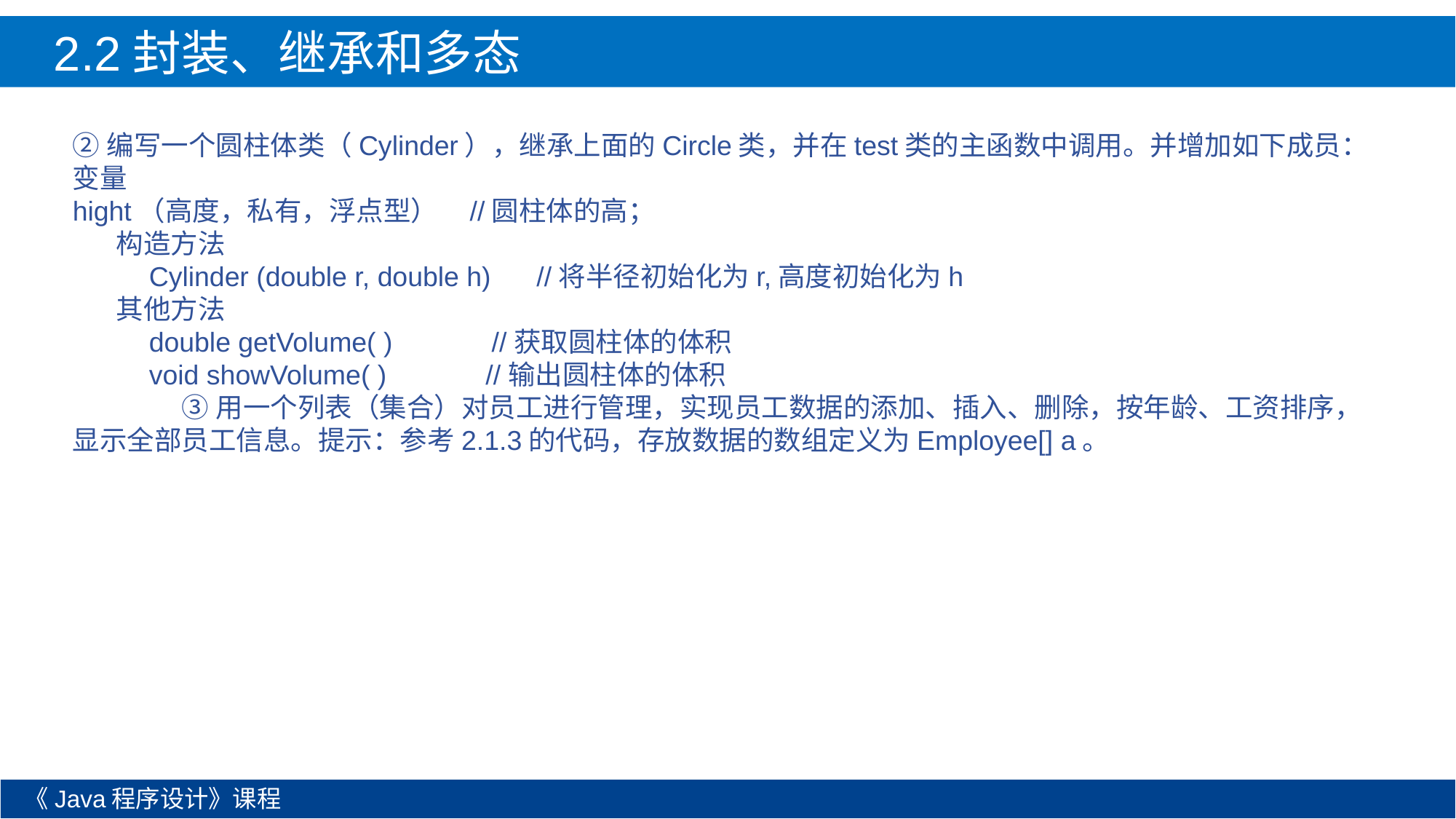

2.2封装、继承和多态
②编写一个圆柱体类（Cylinder），继承上面的Circle类，并在test类的主函数中调用。并增加如下成员：
变量
hight（高度，私有，浮点型）    //圆柱体的高；
      构造方法
          Cylinder (double r, double h)      //将半径初始化为r,高度初始化为h
      其他方法
          double getVolume( )             //获取圆柱体的体积
          void showVolume( )             //输出圆柱体的体积
	③用一个列表（集合）对员工进行管理，实现员工数据的添加、插入、删除，按年龄、工资排序，显示全部员工信息。提示：参考2.1.3的代码，存放数据的数组定义为Employee[] a。
《Java程序设计》课程